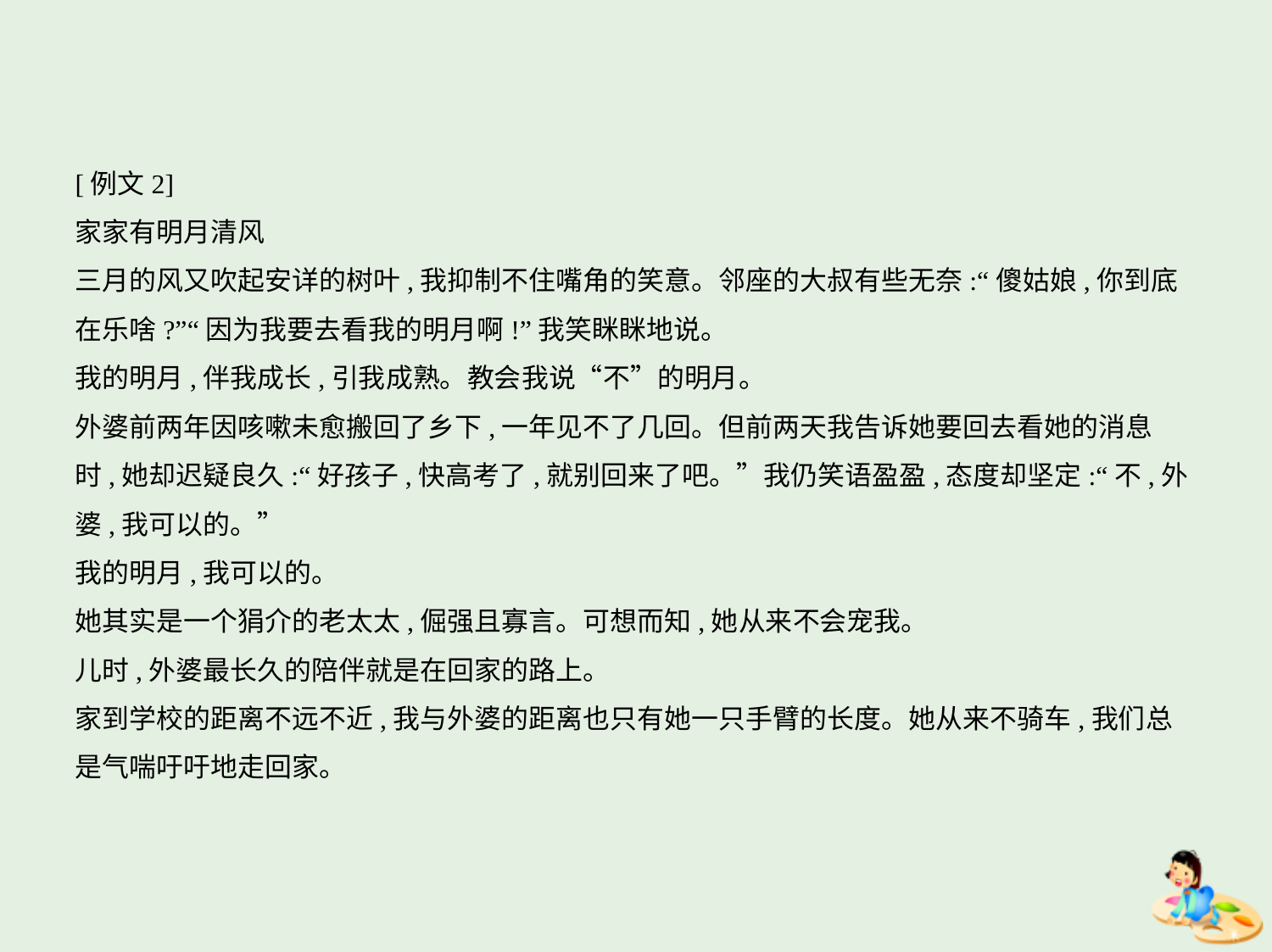

[例文2]
家家有明月清风
三月的风又吹起安详的树叶,我抑制不住嘴角的笑意。邻座的大叔有些无奈:“傻姑娘,你到底
在乐啥?”“因为我要去看我的明月啊!”我笑眯眯地说。
我的明月,伴我成长,引我成熟。教会我说“不”的明月。
外婆前两年因咳嗽未愈搬回了乡下,一年见不了几回。但前两天我告诉她要回去看她的消息
时,她却迟疑良久:“好孩子,快高考了,就别回来了吧。”我仍笑语盈盈,态度却坚定:“不,外
婆,我可以的。”
我的明月,我可以的。
她其实是一个狷介的老太太,倔强且寡言。可想而知,她从来不会宠我。
儿时,外婆最长久的陪伴就是在回家的路上。
家到学校的距离不远不近,我与外婆的距离也只有她一只手臂的长度。她从来不骑车,我们总
是气喘吁吁地走回家。